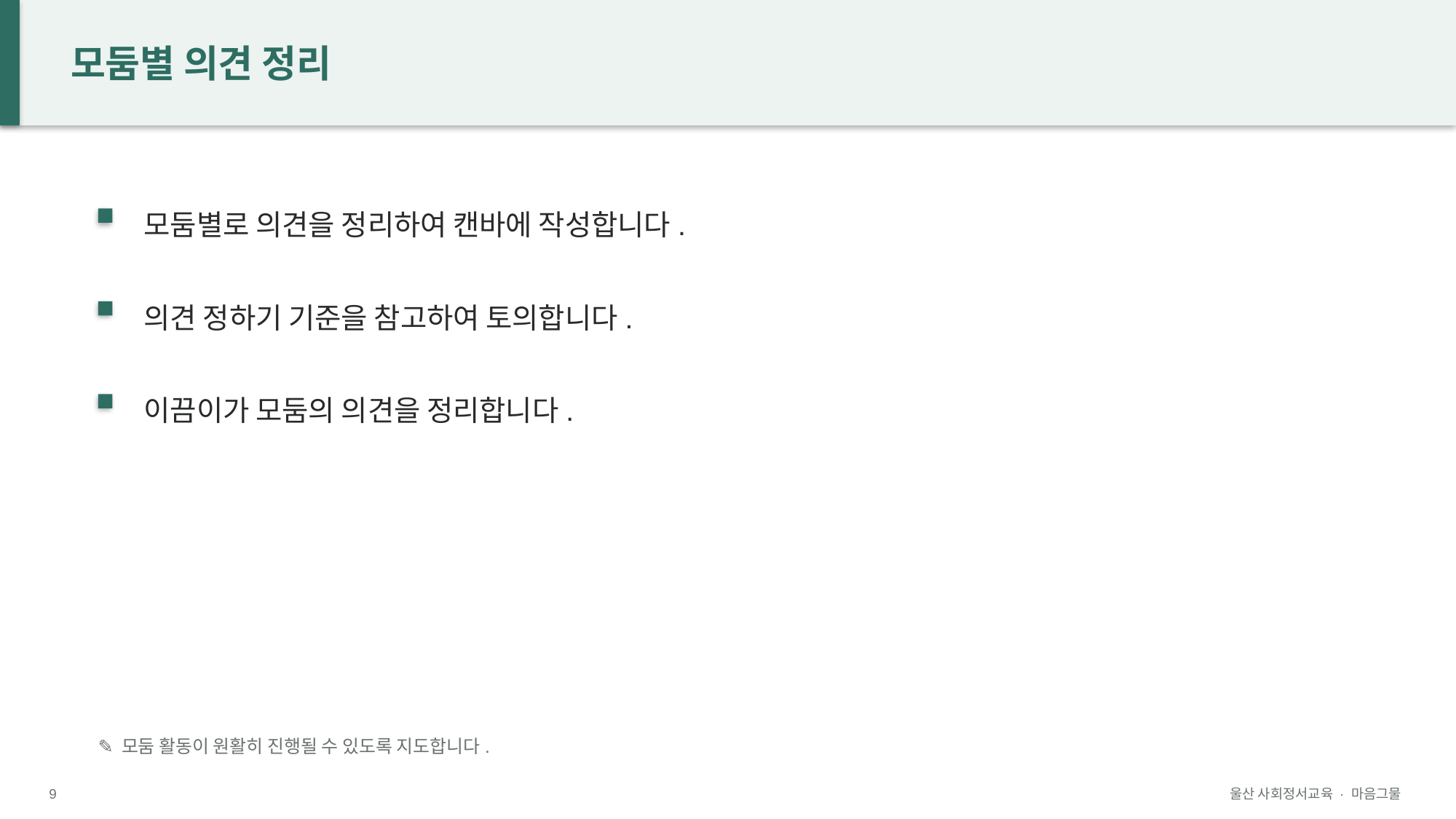

모둠별 의견 정리
모둠별로 의견을 정리하여 캔바에 작성합니다.

의견 정하기 기준을 참고하여 토의합니다.

이끔이가 모둠의 의견을 정리합니다.

✎ 모둠 활동이 원활히 진행될 수 있도록 지도합니다.
9
울산 사회정서교육 · 마음그물